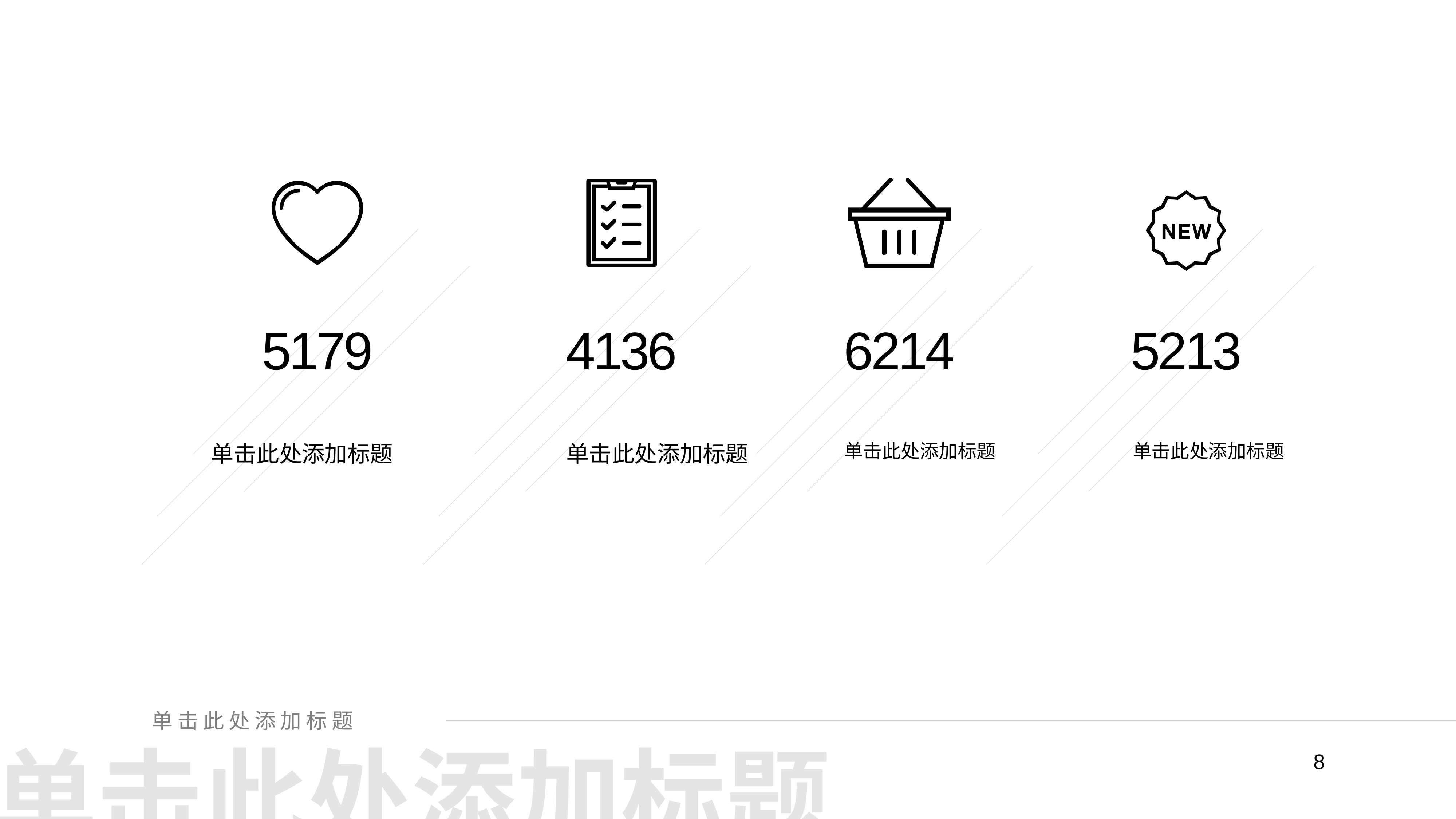

5179
4136
6214
5213
单击此处添加标题
单击此处添加标题
单击此处添加标题
单击此处添加标题
单击此处添加标题
单击此处添加标题